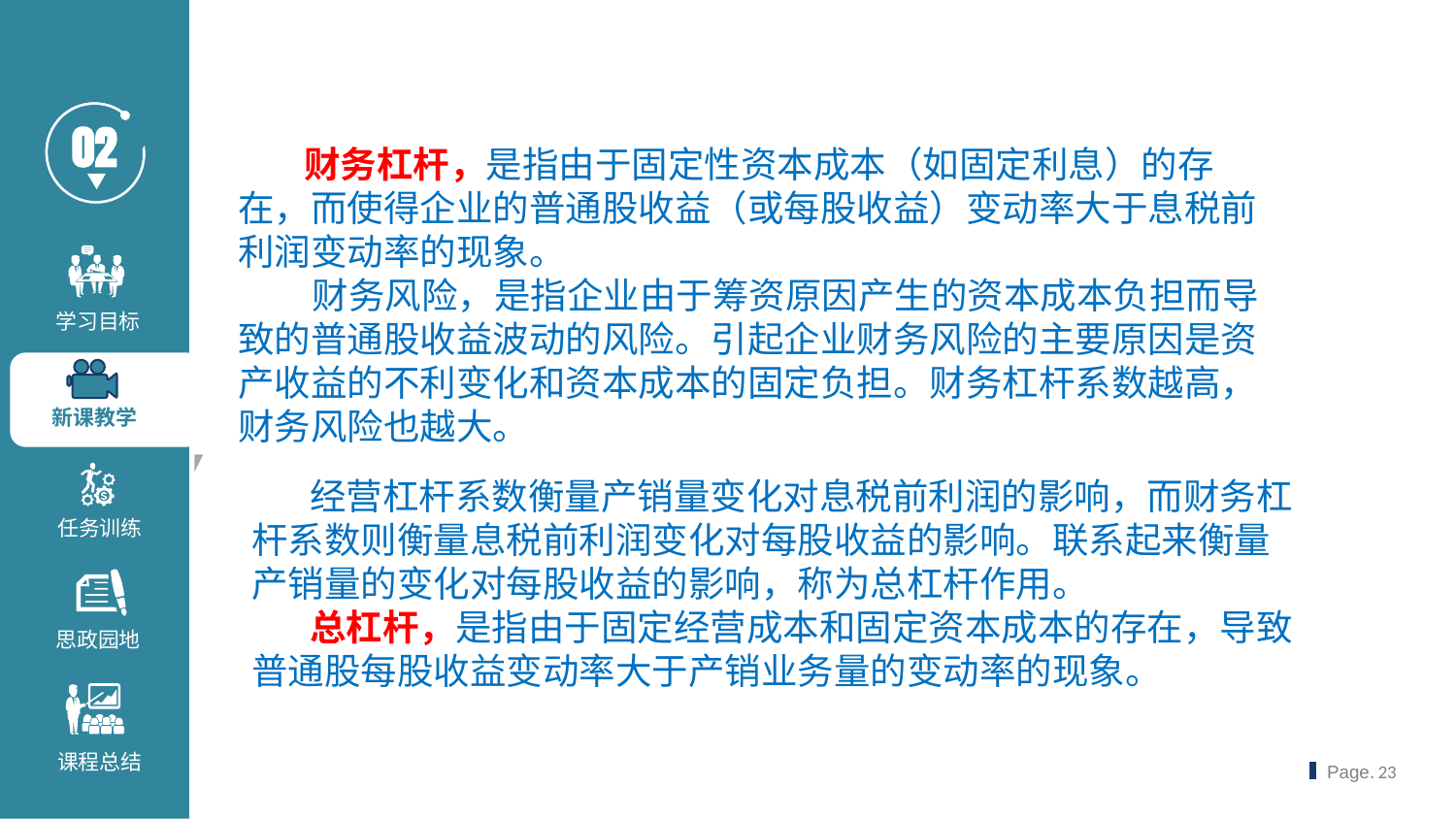

财务杠杆，是指由于固定性资本成本（如固定利息）的存在，而使得企业的普通股收益（或每股收益）变动率大于息税前利润变动率的现象。
        财务风险，是指企业由于筹资原因产生的资本成本负担而导致的普通股收益波动的风险。引起企业财务风险的主要原因是资产收益的不利变化和资本成本的固定负担。财务杠杆系数越高，财务风险也越大。
      经营杠杆系数衡量产销量变化对息税前利润的影响，而财务杠杆系数则衡量息税前利润变化对每股收益的影响。联系起来衡量产销量的变化对每股收益的影响，称为总杠杆作用。
      总杠杆，是指由于固定经营成本和固定资本成本的存在，导致普通股每股收益变动率大于产销业务量的变动率的现象。